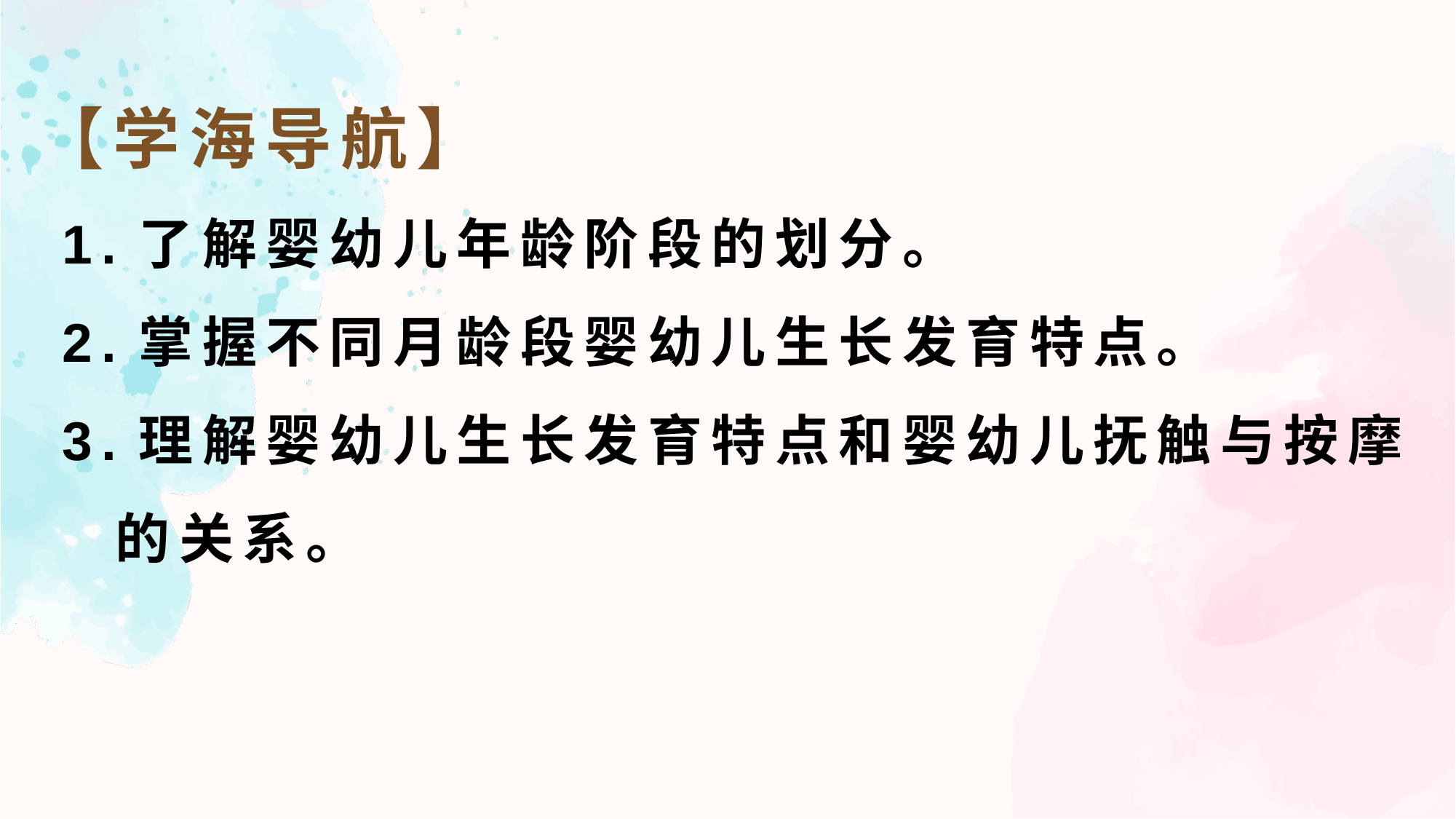

【学海导航】
 1.了解婴幼儿年龄阶段的划分。
 2.掌握不同月龄段婴幼儿生长发育特点。
 3.理解婴幼儿生长发育特点和婴幼儿抚触与按摩
   的关系。